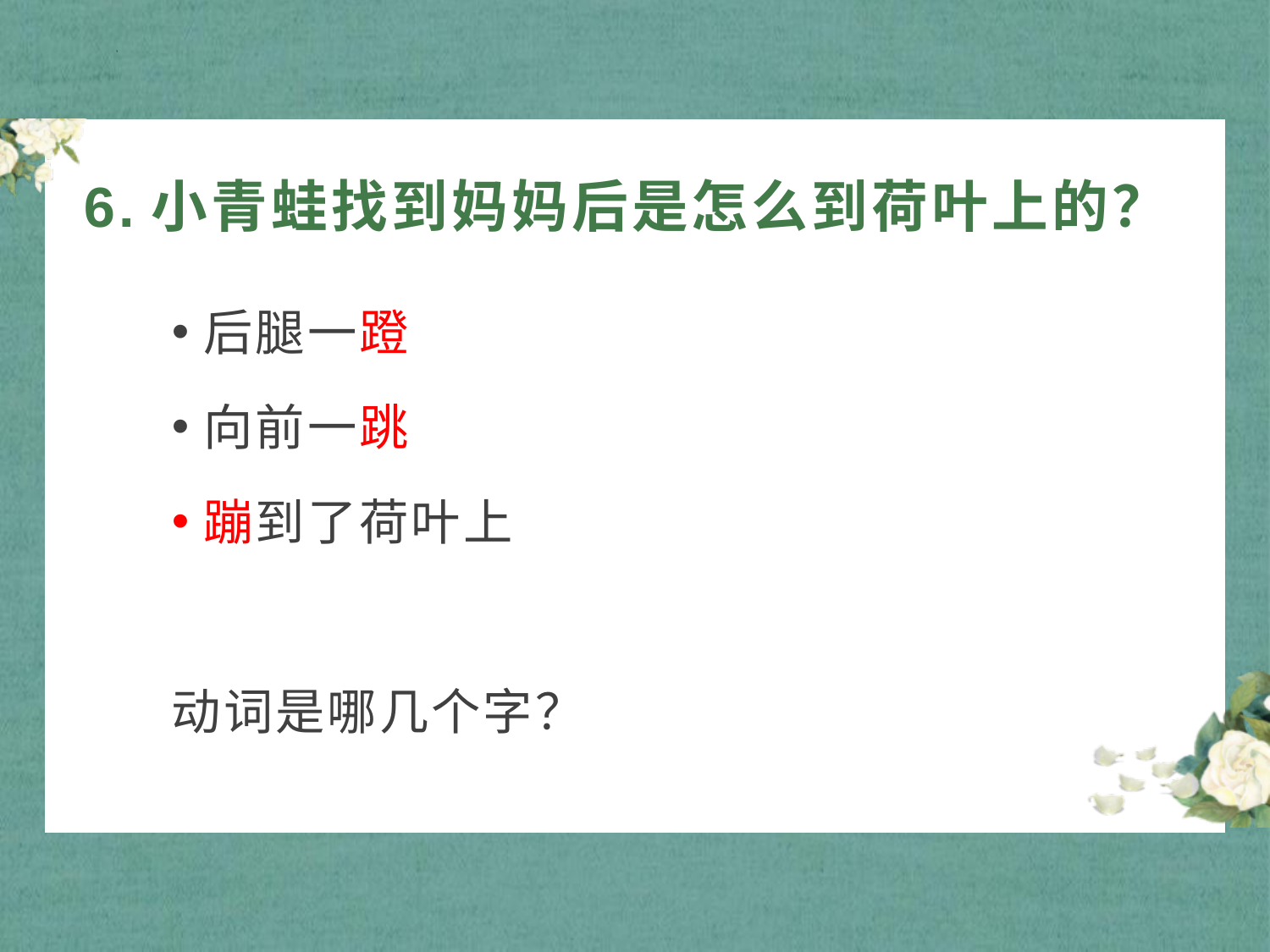

# 6.小青蛙找到妈妈后是怎么到荷叶上的？
后腿一蹬
向前一跳
蹦到了荷叶上

动词是哪几个字？